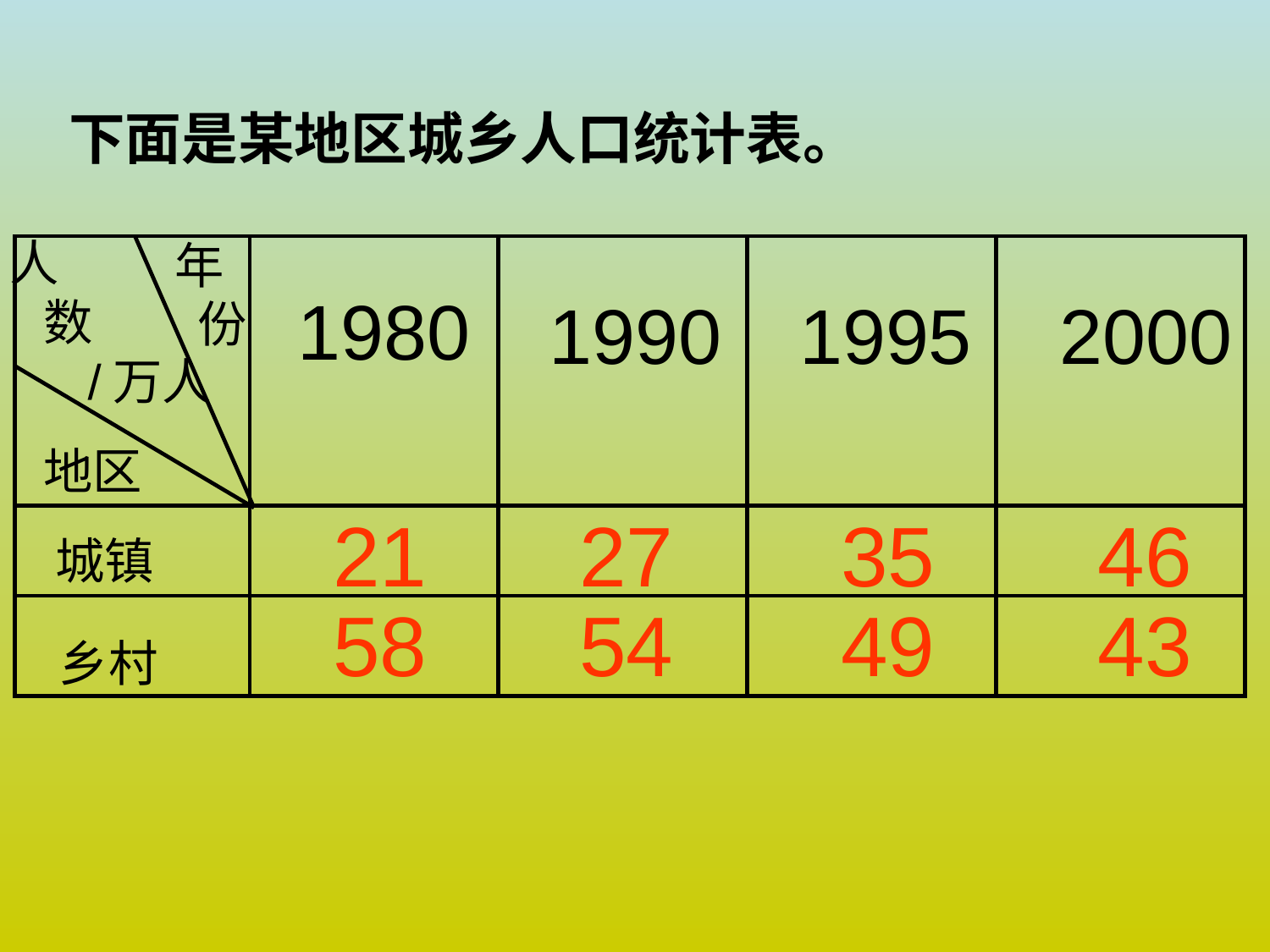

下面是某地区城乡人口统计表。
人
  数

年
 份

1980
1990
1995
2000
 /万人
地区
21
27
35
46

城镇
58
54
49
43

乡村